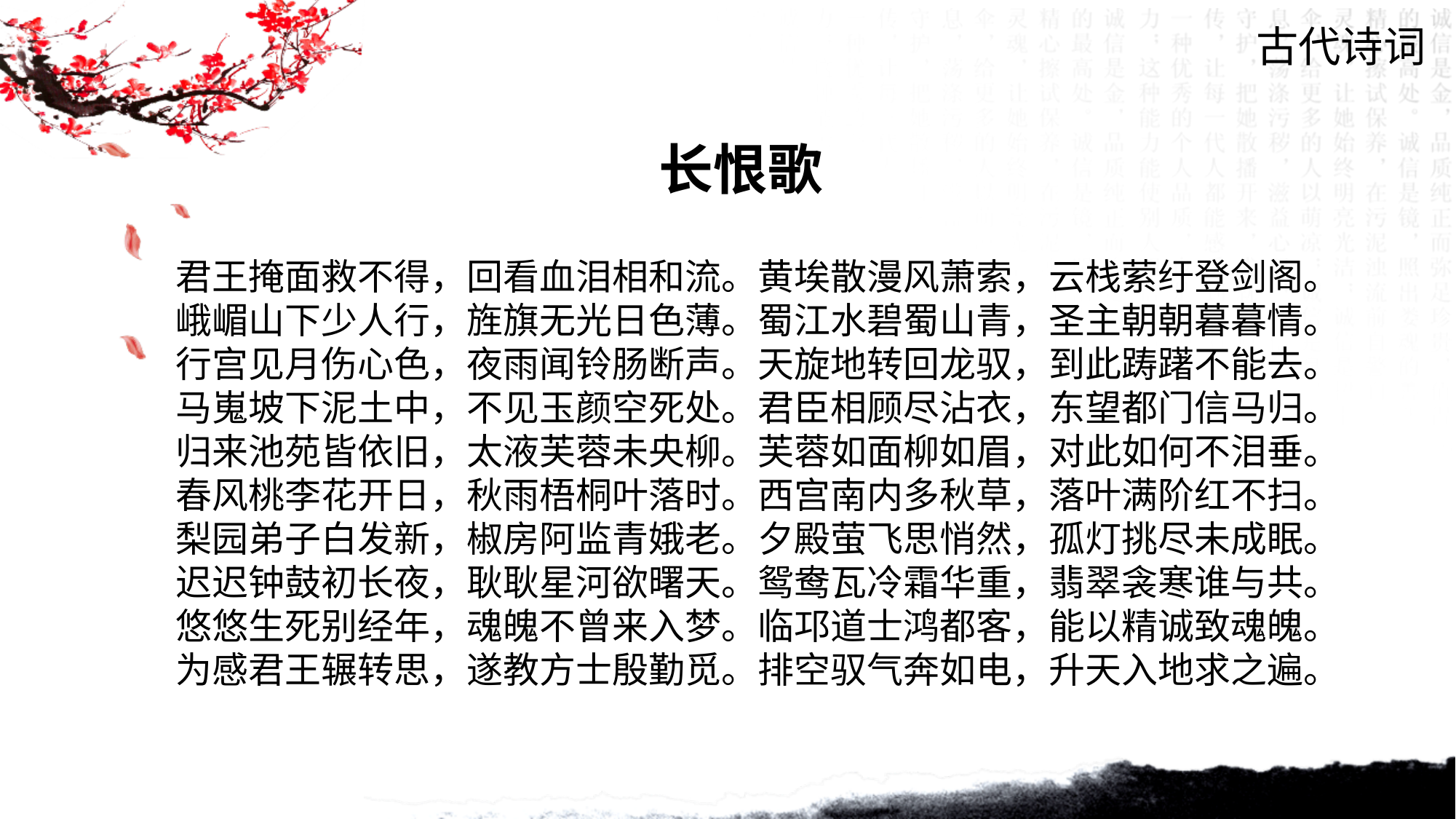

古代诗词
长恨歌
君王掩面救不得，回看血泪相和流。黄埃散漫风萧索，云栈萦纡登剑阁。
峨嵋山下少人行，旌旗无光日色薄。蜀江水碧蜀山青，圣主朝朝暮暮情。
行宫见月伤心色，夜雨闻铃肠断声。天旋地转回龙驭，到此踌躇不能去。
马嵬坡下泥土中，不见玉颜空死处。君臣相顾尽沾衣，东望都门信马归。
归来池苑皆依旧，太液芙蓉未央柳。芙蓉如面柳如眉，对此如何不泪垂。
春风桃李花开日，秋雨梧桐叶落时。西宫南内多秋草，落叶满阶红不扫。
梨园弟子白发新，椒房阿监青娥老。夕殿萤飞思悄然，孤灯挑尽未成眠。
迟迟钟鼓初长夜，耿耿星河欲曙天。鸳鸯瓦冷霜华重，翡翠衾寒谁与共。
悠悠生死别经年，魂魄不曾来入梦。临邛道士鸿都客，能以精诚致魂魄。
为感君王辗转思，遂教方士殷勤觅。排空驭气奔如电，升天入地求之遍。